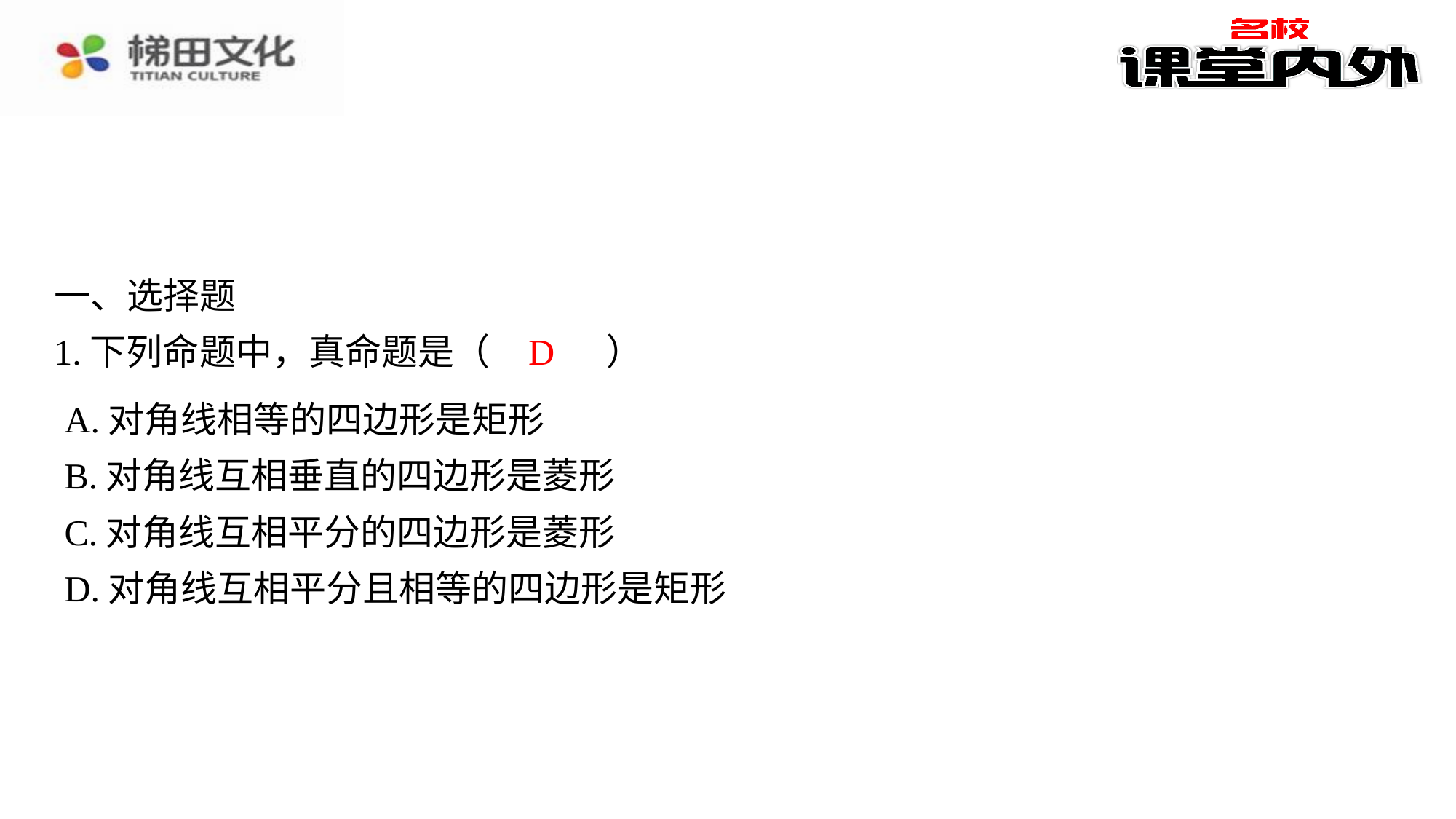

一、选择题
1.下列命题中，真命题是（　D　）
D
| A.对角线相等的四边形是矩形 |
| --- |
| B.对角线互相垂直的四边形是菱形 |
| C.对角线互相平分的四边形是菱形 |
| D.对角线互相平分且相等的四边形是矩形 |